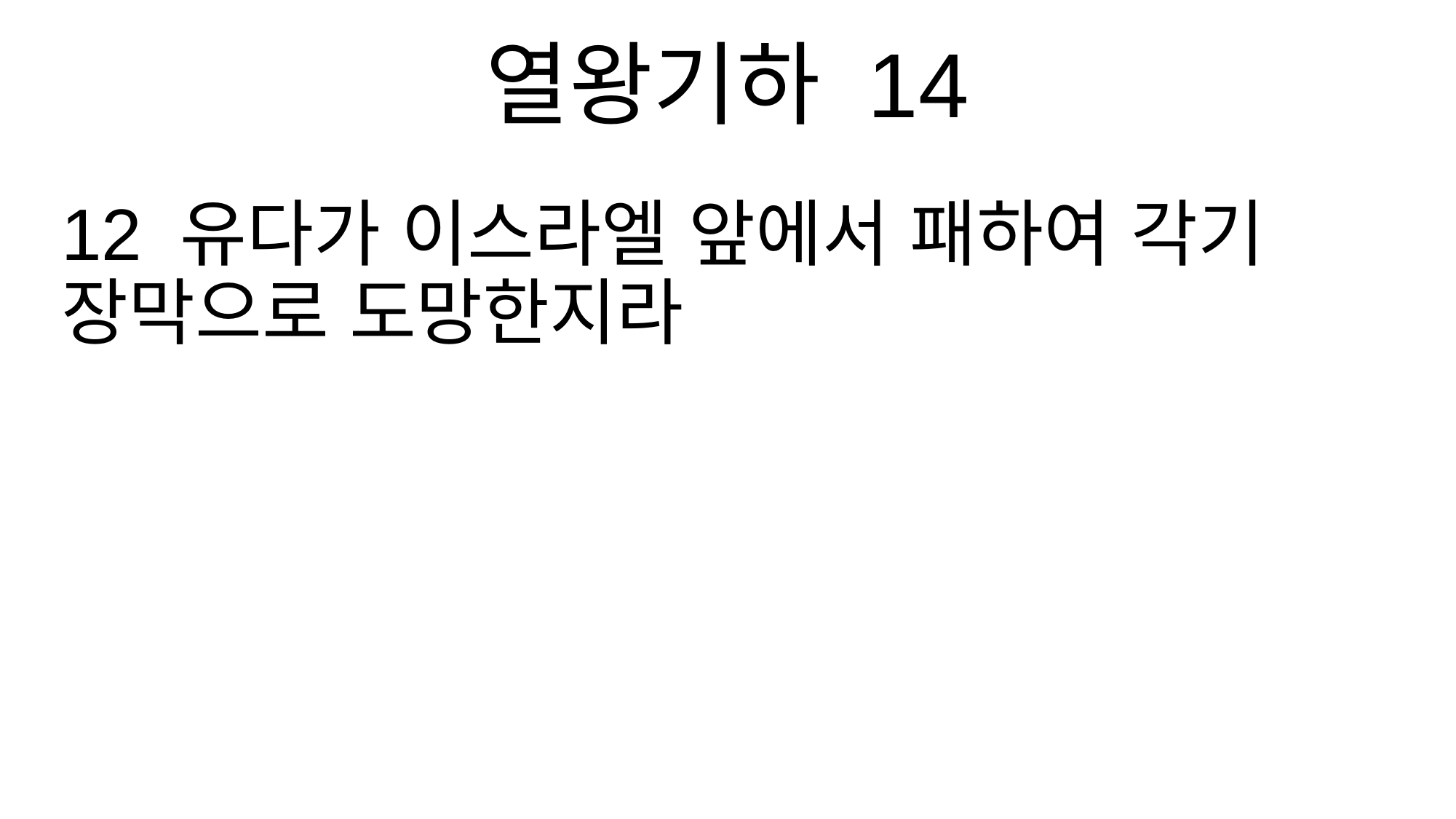

열왕기하 14
12 유다가 이스라엘 앞에서 패하여 각기 장막으로 도망한지라